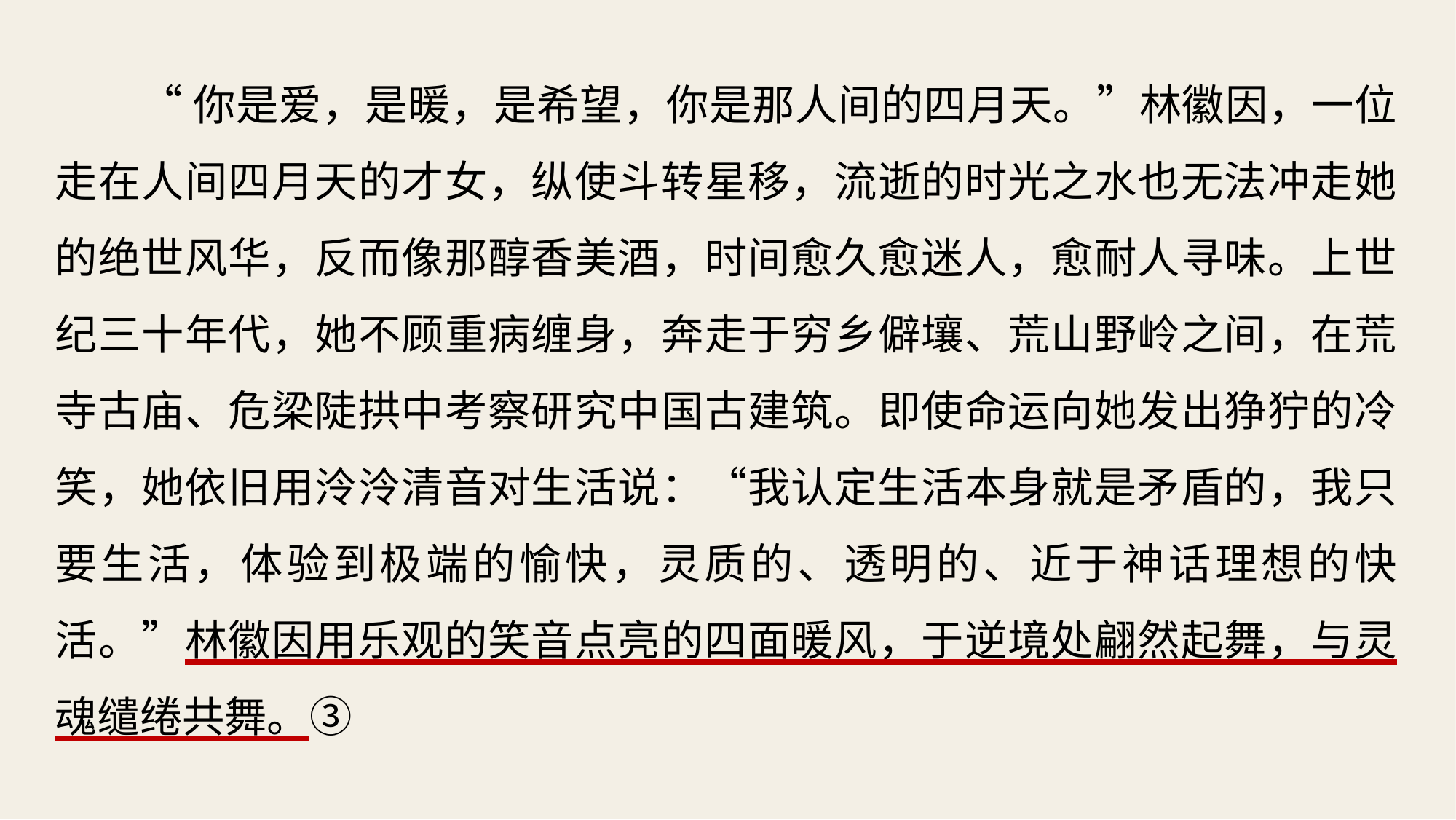

“你是爱，是暖，是希望，你是那人间的四月天。”林徽因，一位走在人间四月天的才女，纵使斗转星移，流逝的时光之水也无法冲走她的绝世风华，反而像那醇香美酒，时间愈久愈迷人，愈耐人寻味。上世纪三十年代，她不顾重病缠身，奔走于穷乡僻壤、荒山野岭之间，在荒寺古庙、危梁陡拱中考察研究中国古建筑。即使命运向她发出狰狞的冷笑，她依旧用泠泠清音对生活说：“我认定生活本身就是矛盾的，我只要生活，体验到极端的愉快，灵质的、透明的、近于神话理想的快活。”林徽因用乐观的笑音点亮的四面暖风，于逆境处翩然起舞，与灵魂缱绻共舞。③